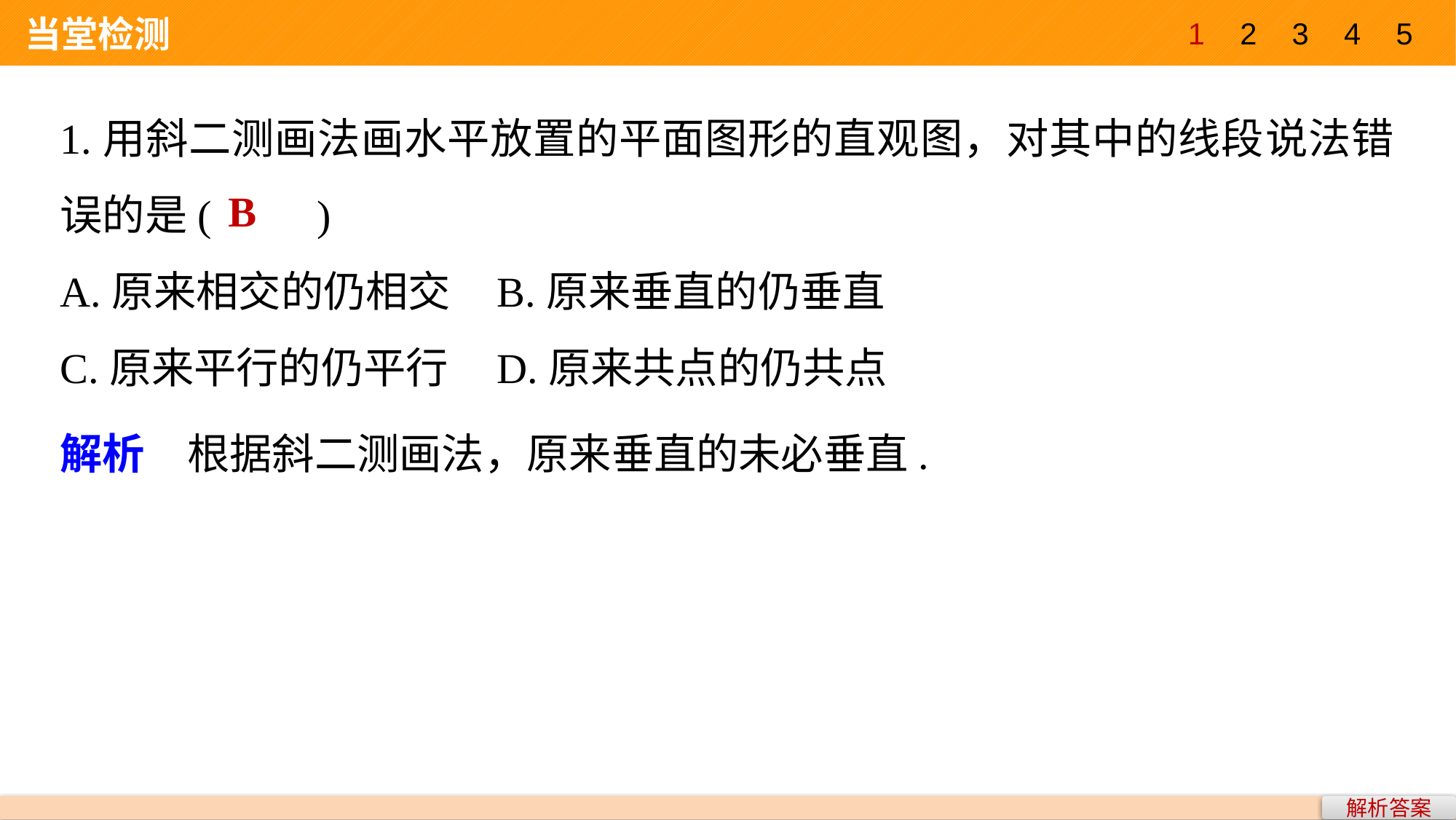

1
2
3
4
5
  当堂检测
1.用斜二测画法画水平放置的平面图形的直观图，对其中的线段说法错误的是(　　)
A.原来相交的仍相交  	B.原来垂直的仍垂直
C.原来平行的仍平行  	D.原来共点的仍共点
B
解析　根据斜二测画法，原来垂直的未必垂直.
解析答案